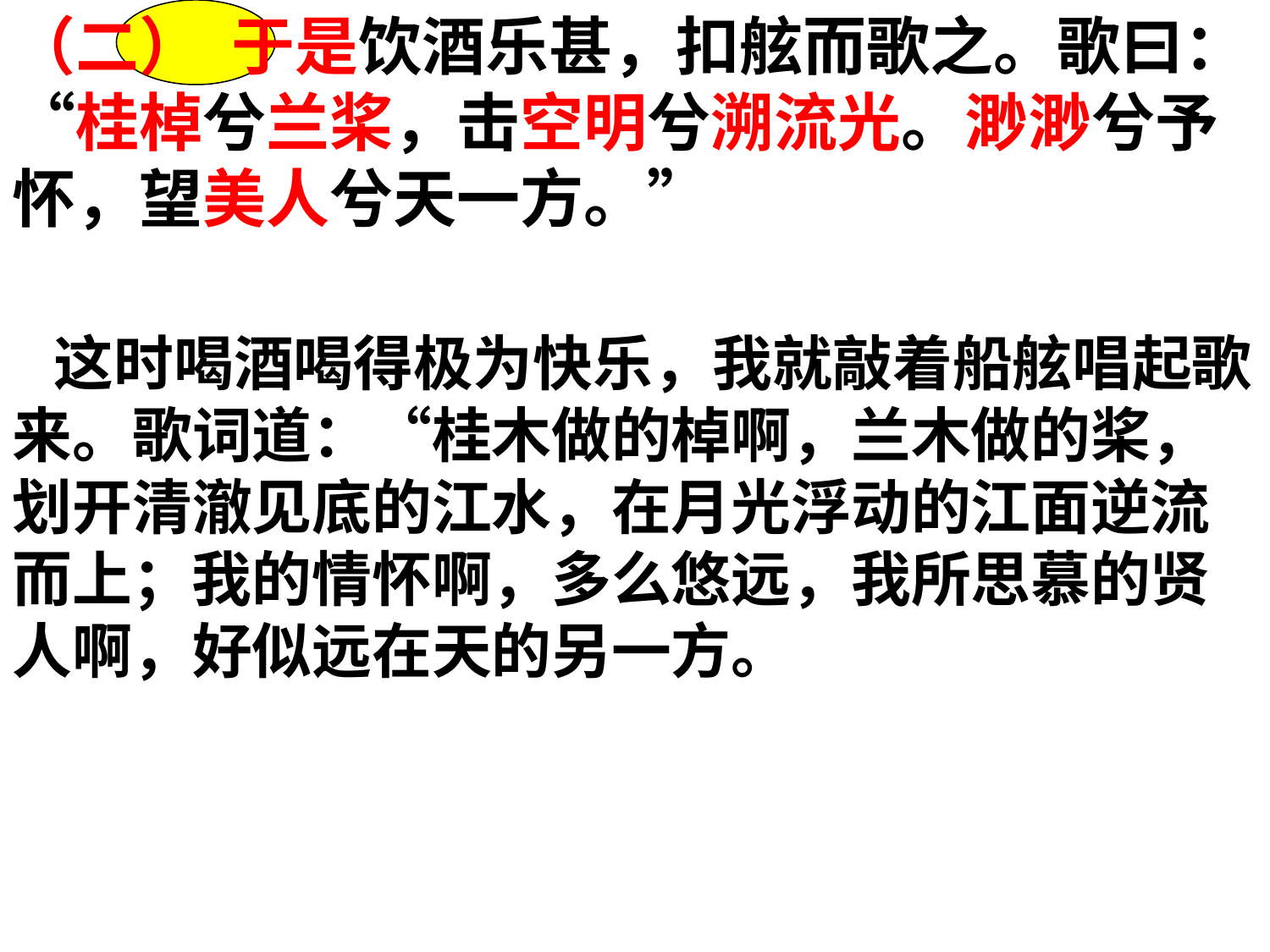

（二）  于是饮酒乐甚，扣舷而歌之。歌曰：“桂棹兮兰桨，击空明兮溯流光。渺渺兮予怀，望美人兮天一方。”

于是：在这个时候
桂棹：桂树做的棹
兰桨：木兰树做的桨
空明：指映照着月色的清澈透明的江水
溯：逆流而上
流光：指江面上随波浮动的月光
渺渺：悠远
美人：指内心所思慕的贤人。

  这时喝酒喝得极为快乐，我就敲着船舷唱起歌来。歌词道：“桂木做的棹啊，兰木做的桨，划开清澈见底的江水，在月光浮动的江面逆流而上；我的情怀啊，多么悠远，我所思慕的贤人啊，好似远在天的另一方。